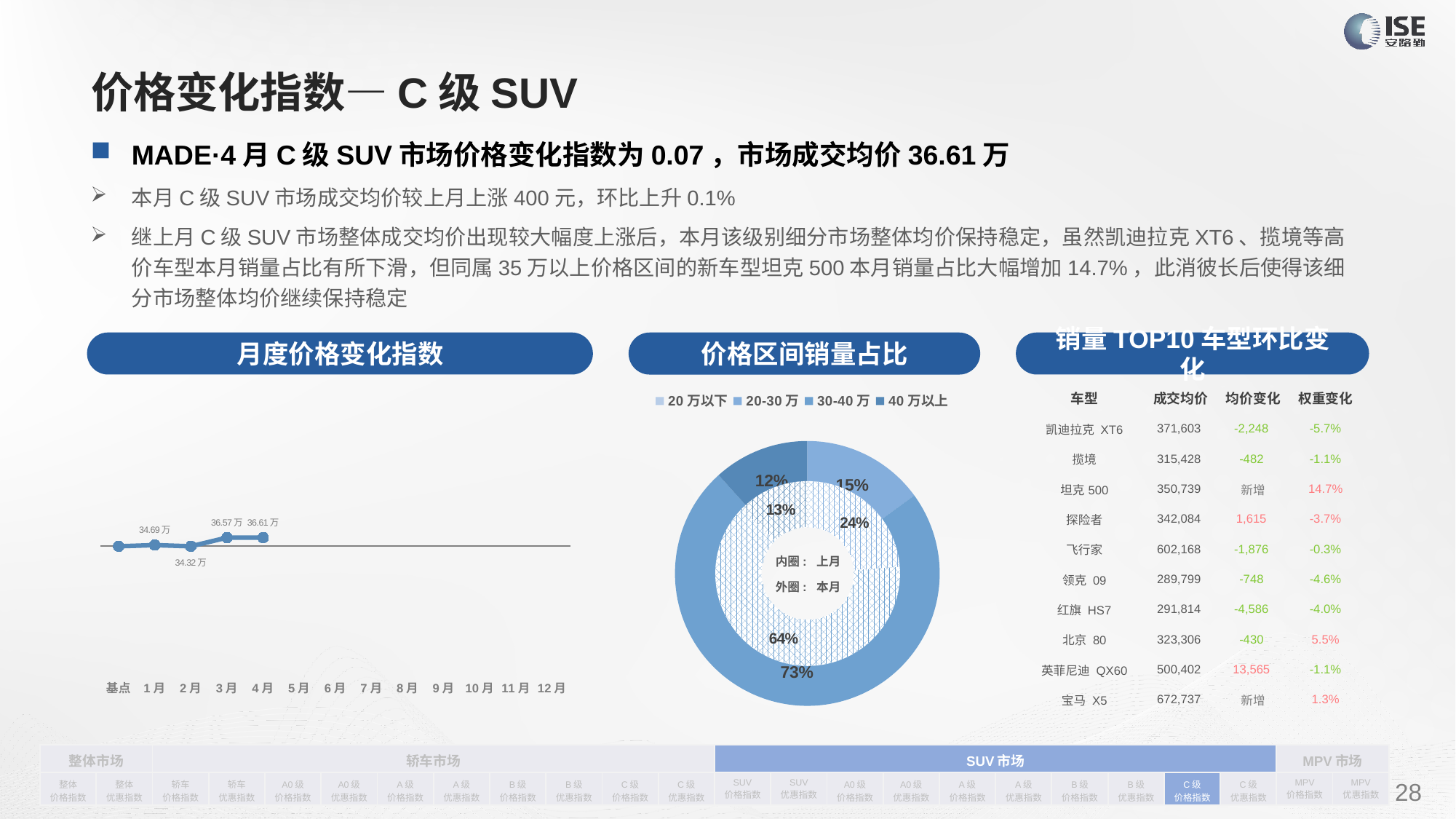

# 价格变化指数—C级SUV
MADE·4月C级SUV市场价格变化指数为0.07，市场成交均价36.61万
本月C级SUV市场成交均价较上月上涨400元，环比上升0.1%
继上月C级SUV市场整体成交均价出现较大幅度上涨后，本月该级别细分市场整体均价保持稳定，虽然凯迪拉克XT6、揽境等高价车型本月销量占比有所下滑，但同属35万以上价格区间的新车型坦克500本月销量占比大幅增加14.7%，此消彼长后使得该细分市场整体均价继续保持稳定
月度价格变化指数

销量TOP10车型环比变化

价格区间销量占比

| 车型 | 成交均价 | 均价变化 | 权重变化 |
| --- | --- | --- | --- |
| 凯迪拉克 XT6 | 371,603 | -2,248 | -5.7% |
| 揽境 | 315,428 | -482 | -1.1% |
| 坦克500 | 350,739 | 新增 | 14.7% |
| 探险者 | 342,084 | 1,615 | -3.7% |
| 飞行家 | 602,168 | -1,876 | -0.3% |
| 领克 09 | 289,799 | -748 | -4.6% |
| 红旗 HS7 | 291,814 | -4,586 | -4.0% |
| 北京 80 | 323,306 | -430 | 5.5% |
| 英菲尼迪 QX60 | 500,402 | 13,565 | -1.1% |
| 宝马 X5 | 672,737 | 新增 | 1.3% |

### Chart

| Category | 销量 |
|---|---|
| 20万以下 | 0.0 |
| 20-30万 | 1026.0 |
| 30-40万 | 5023.0 |
| 40万以上 | 800.0 |

### Chart

| Category | Y2022 |
|---|---|
| 基点 | 0.0 |
| 1月 | 0.01 |
| 2月 | 0.0 |
| 3月 | 0.07 |
| 4月 | 0.07 |
| 5月 | None |
| 6月 | None |
| 7月 | None |
| 8月 | None |
| 9月 | None |
| 10月 | None |
| 11月 | None |
| 12月 | None |

### Chart

| Category | 销量 |
|---|---|
| 20万以下 | 0.0 |
| 20-30万 | 1771.0 |
| 30-40万 | 4721.0 |
| 40万以上 | 937.0 |
内圈:  上月
外圈:  本月
| 整体市场 |  | 轿车市场 |  |  |  |  |  |  |  |  |  | SUV市场 |  |  |  |  |  |  |  |  |  | MPV市场 |  |
| --- | --- | --- | --- | --- | --- | --- | --- | --- | --- | --- | --- | --- | --- | --- | --- | --- | --- | --- | --- | --- | --- | --- | --- |
| 整体 价格指数 | 整体 优惠指数 | 轿车 价格指数 | 轿车 优惠指数 | A0级 价格指数 | A0级 优惠指数 | A级 价格指数 | A级 优惠指数 | B级 价格指数 | B级 优惠指数 | C级 价格指数 | C级 优惠指数 | SUV 价格指数 | SUV 优惠指数 | A0级 价格指数 | A0级 优惠指数 | A级 价格指数 | A级 优惠指数 | B级 价格指数 | B级 优惠指数 | C级 价格指数 | C级 优惠指数 | MPV 价格指数 | MPV 优惠指数 |
请在插入菜单—页眉和页脚中修改此 文本
28